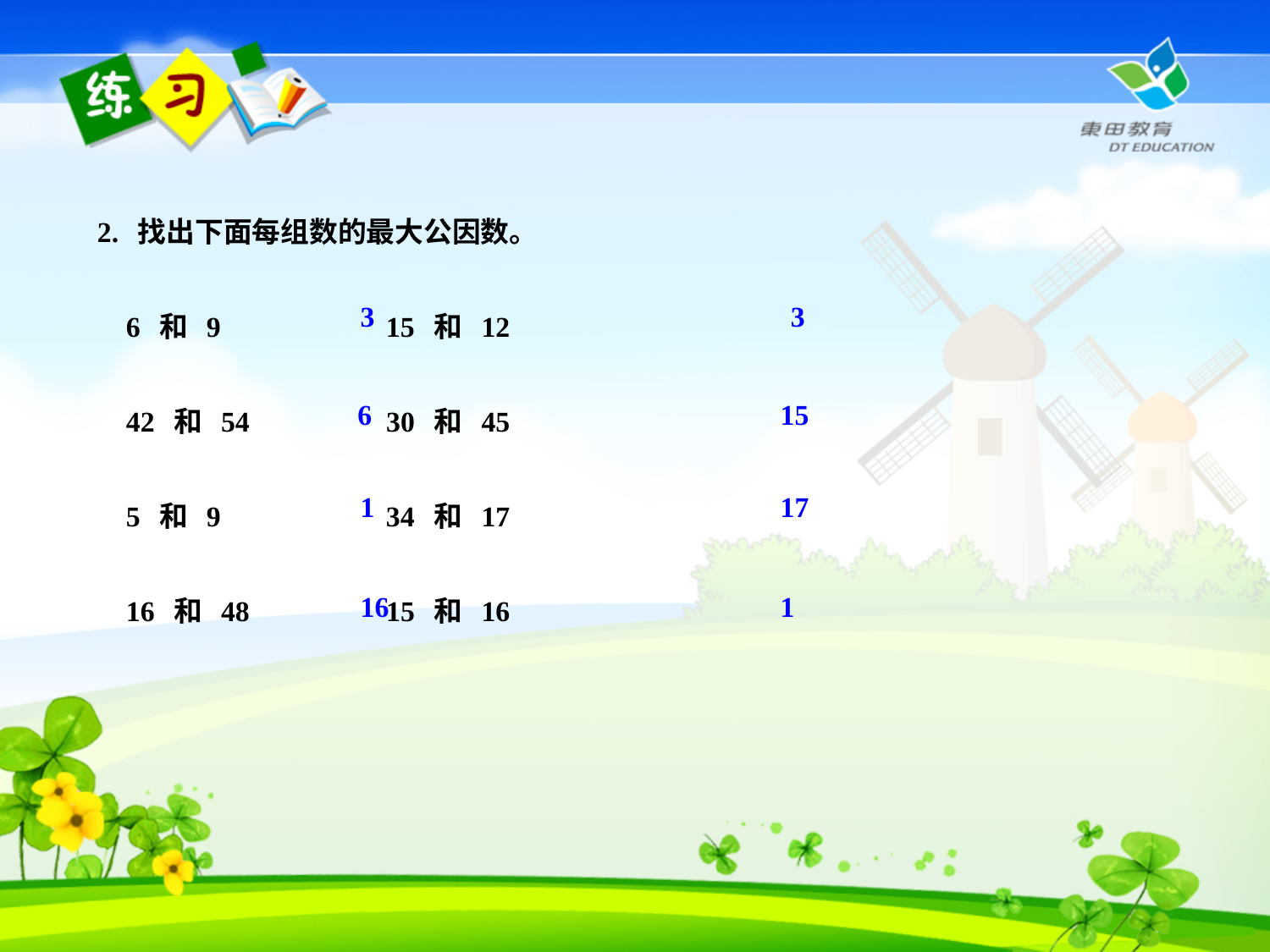

2. 找出下面每组数的最大公因数。
    6 和 9                       15 和 12
    42 和 54                   30 和 45
    5 和 9                       34 和 17
    16 和 48                   15 和 16
3
3
6
15
1
17
16
1